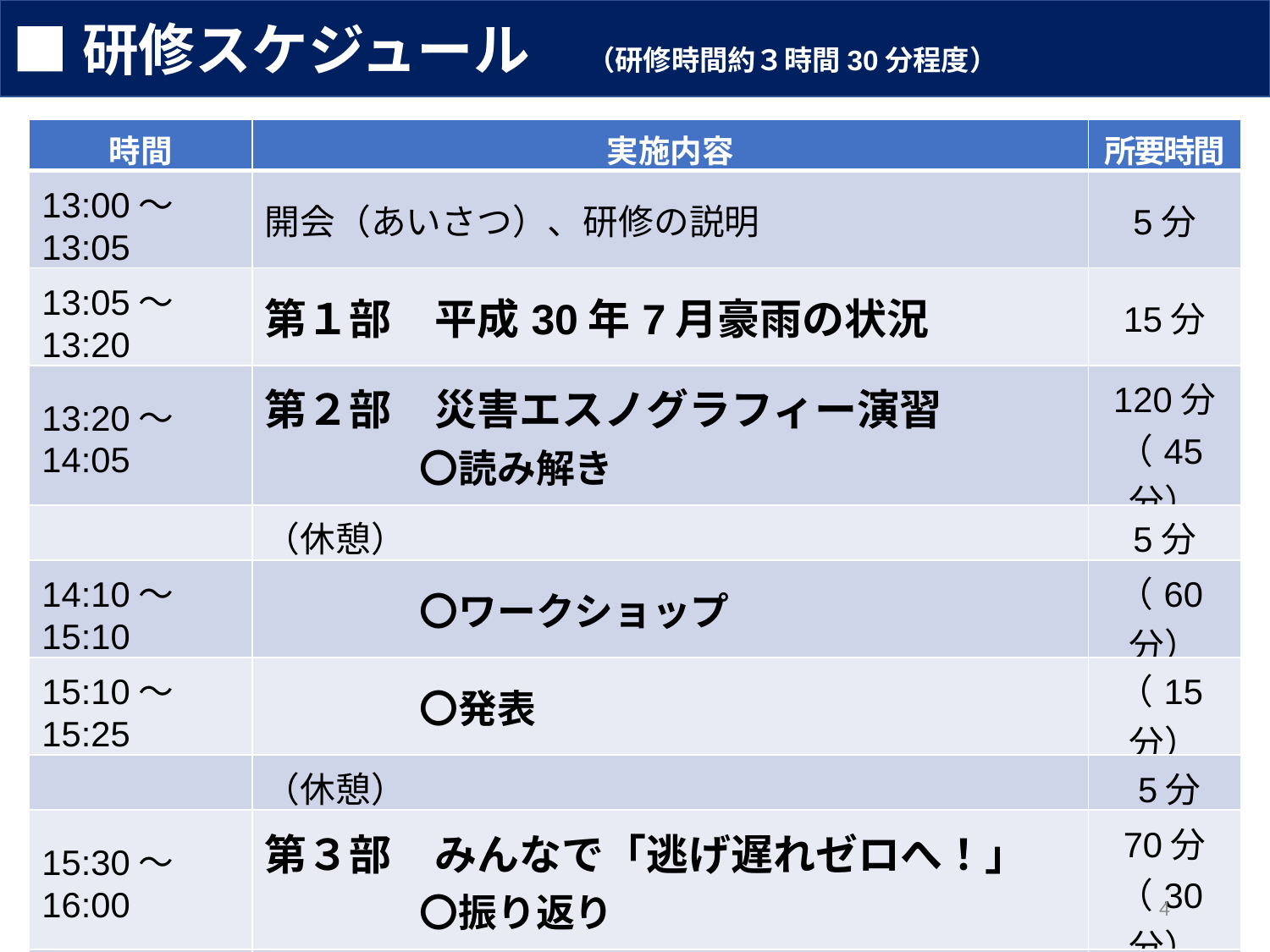

■研修スケジュール　（研修時間約３時間30分程度）
| 時間 | 実施内容 | 所要時間 |
| --- | --- | --- |
| 13:00～13:05 | 開会（あいさつ）、研修の説明 | 5分 |
| 13:05～13:20 | 第１部　平成30年7月豪雨の状況 | 15分 |
| 13:20～14:05 | 第２部　災害エスノグラフィー演習 　　　　〇読み解き | 120分 （45分） |
|  | （休憩） | 5分 |
| 14:10～15:10 | 〇ワークショップ | （60分） |
| 15:10～15:25 | 〇発表 | （15分） |
|  | （休憩） | 5分 |
| 15:30～16:00 | 第３部　みんなで「逃げ遅れゼロへ！」 　　　　〇振り返り | 70分 （30分） |
| 16:00～16:40 | 〇ワークショップ | （40分） |
| 16:40～ | 閉会（あいさつ） |  |
4